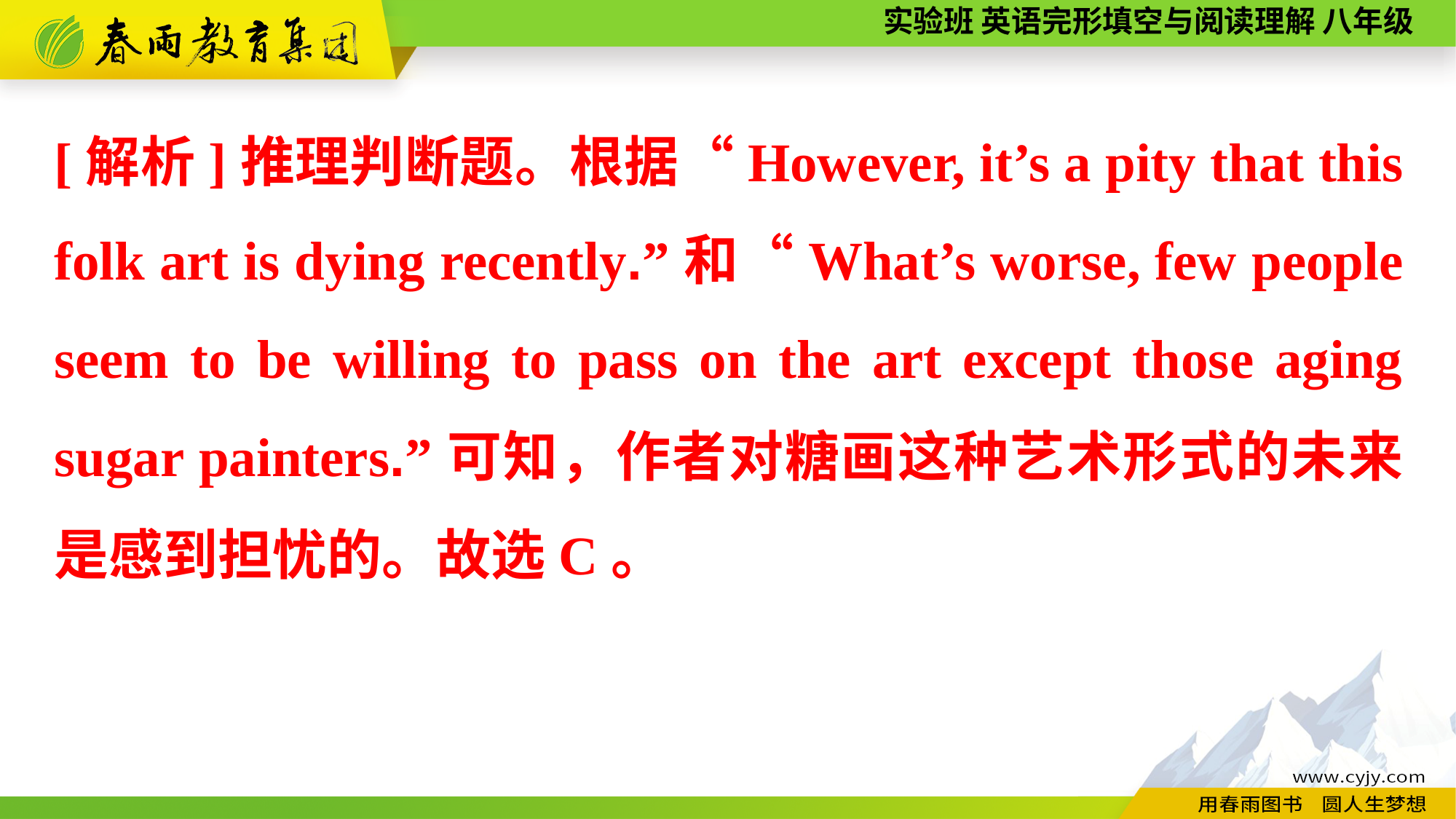

[解析]推理判断题。根据“However, it’s a pity that this folk art is dying recently.”和“What’s worse, few people seem to be willing to pass on the art except those aging sugar painters.”可知，作者对糖画这种艺术形式的未来是感到担忧的。故选C。